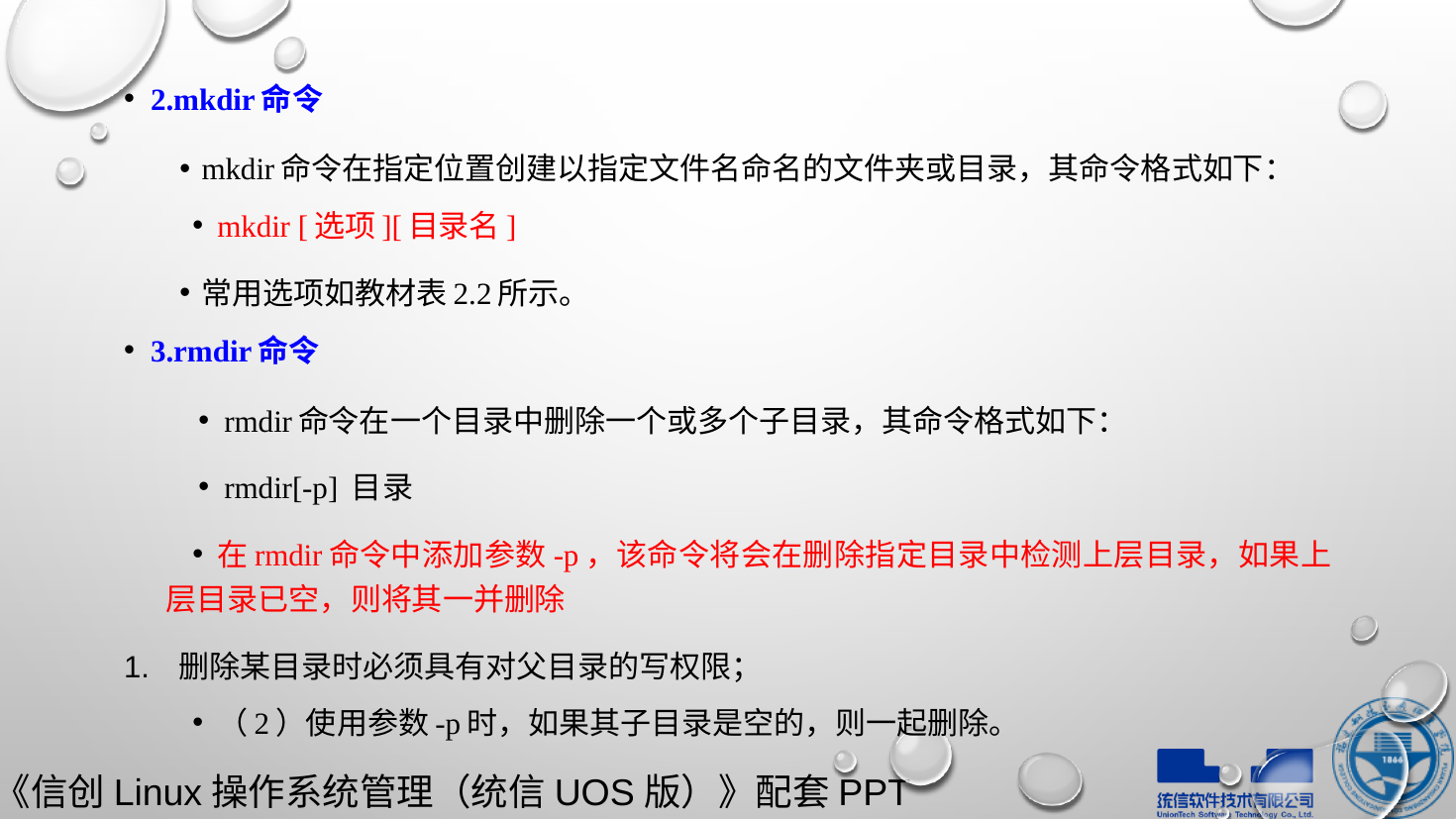

2.mkdir命令
mkdir命令在指定位置创建以指定文件名命名的文件夹或目录，其命令格式如下：
mkdir [选项][目录名]
常用选项如教材表2.2所示。
3.rmdir命令
rmdir命令在一个目录中删除一个或多个子目录，其命令格式如下：
rmdir[-p] 目录
在rmdir命令中添加参数-p，该命令将会在删除指定目录中检测上层目录，如果上层目录已空，则将其一并删除
删除某目录时必须具有对父目录的写权限；
（2）使用参数-p时，如果其子目录是空的，则一起删除。